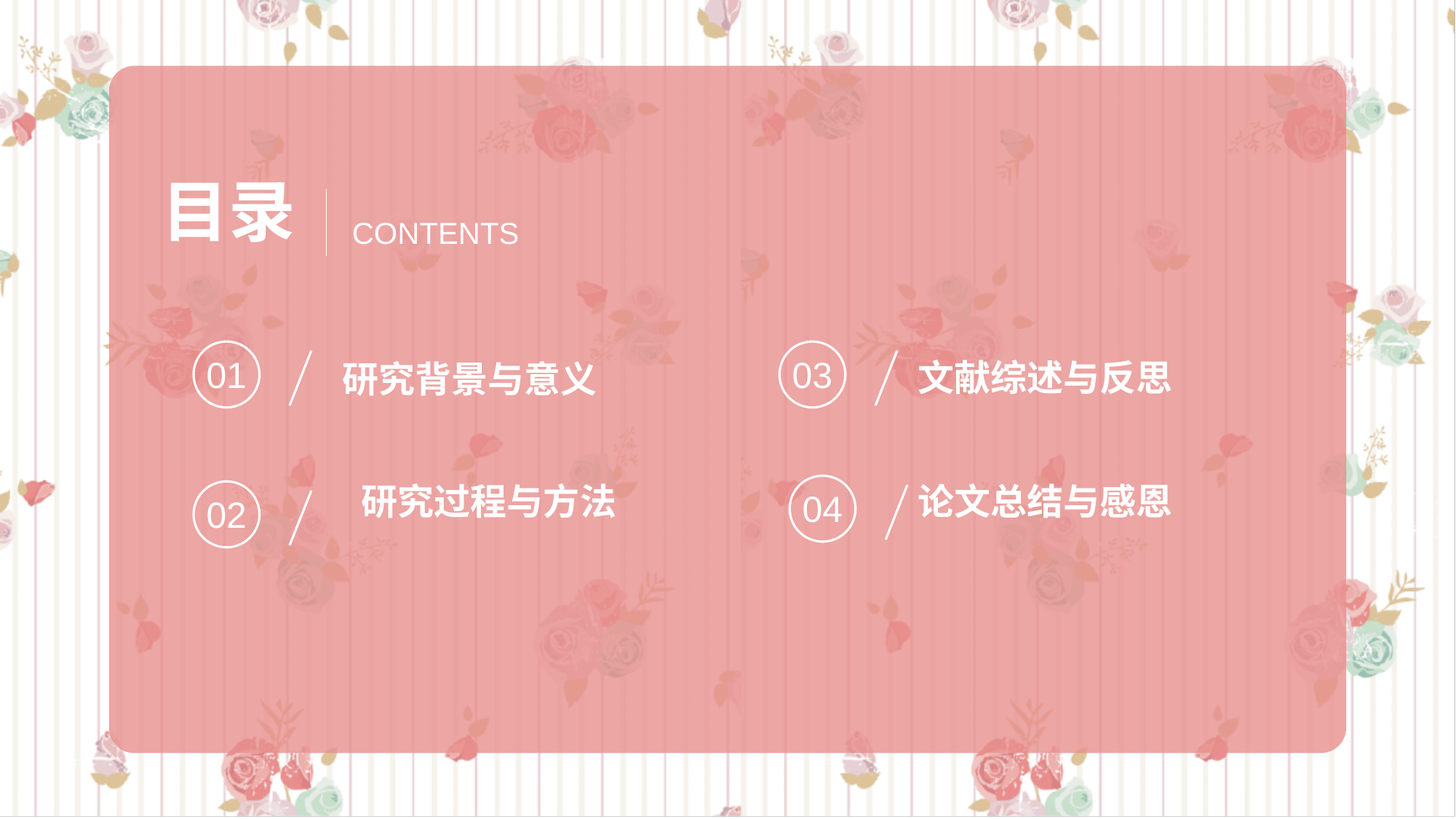

目录
CONTENTS

01

03
文献综述与反思
研究背景与意义
论文总结与感恩
研究过程与方法

04

02